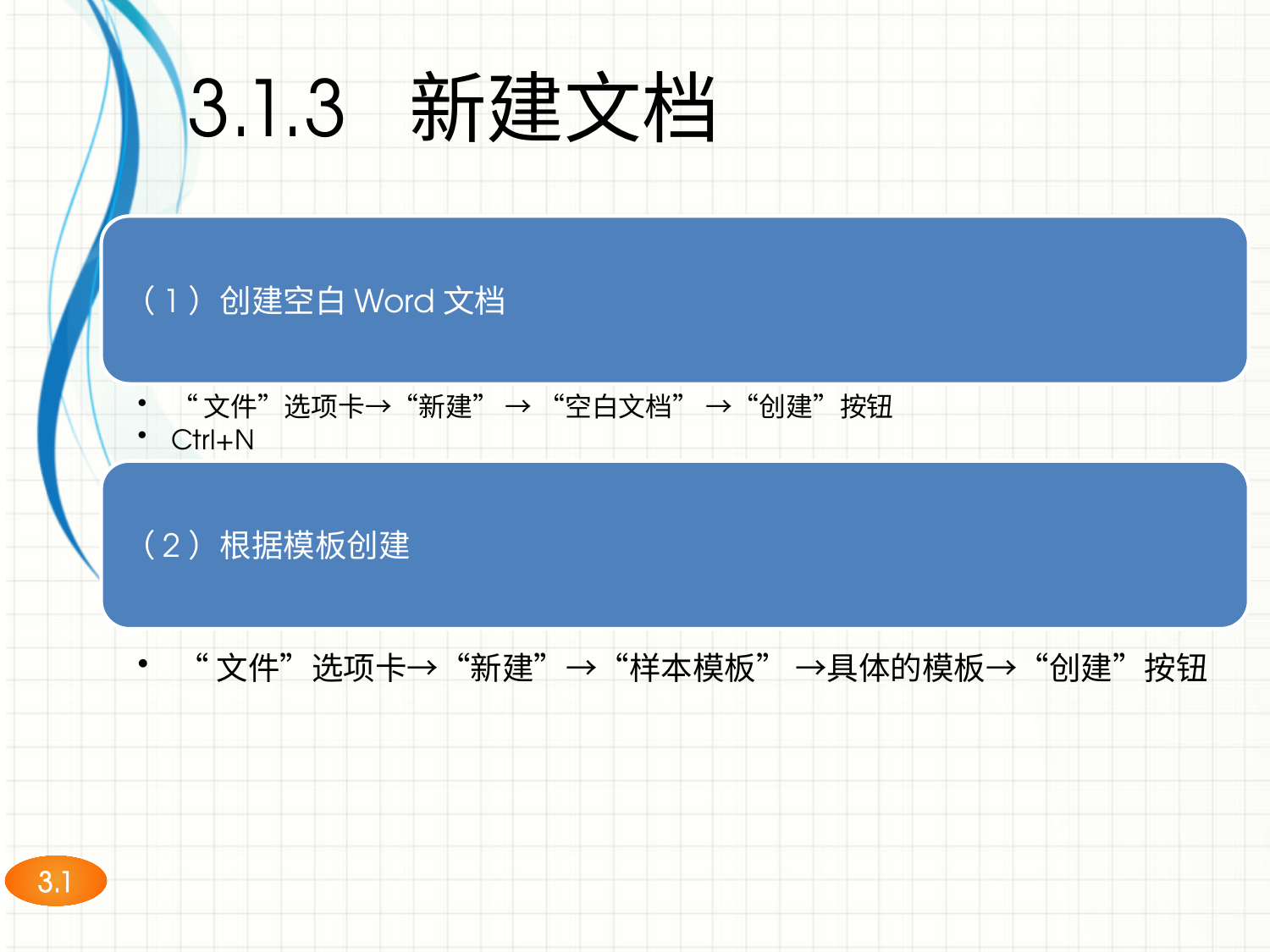

# 3.1.3  新建文档
（1）创建空白Word文档
（2）根据模板创建
“文件”选项卡→“新建” → “空白文档” →“创建”按钮
“文件”选项卡→“新建”→“样本模板” →具体的模板→“创建”按钮
Ctrl+N